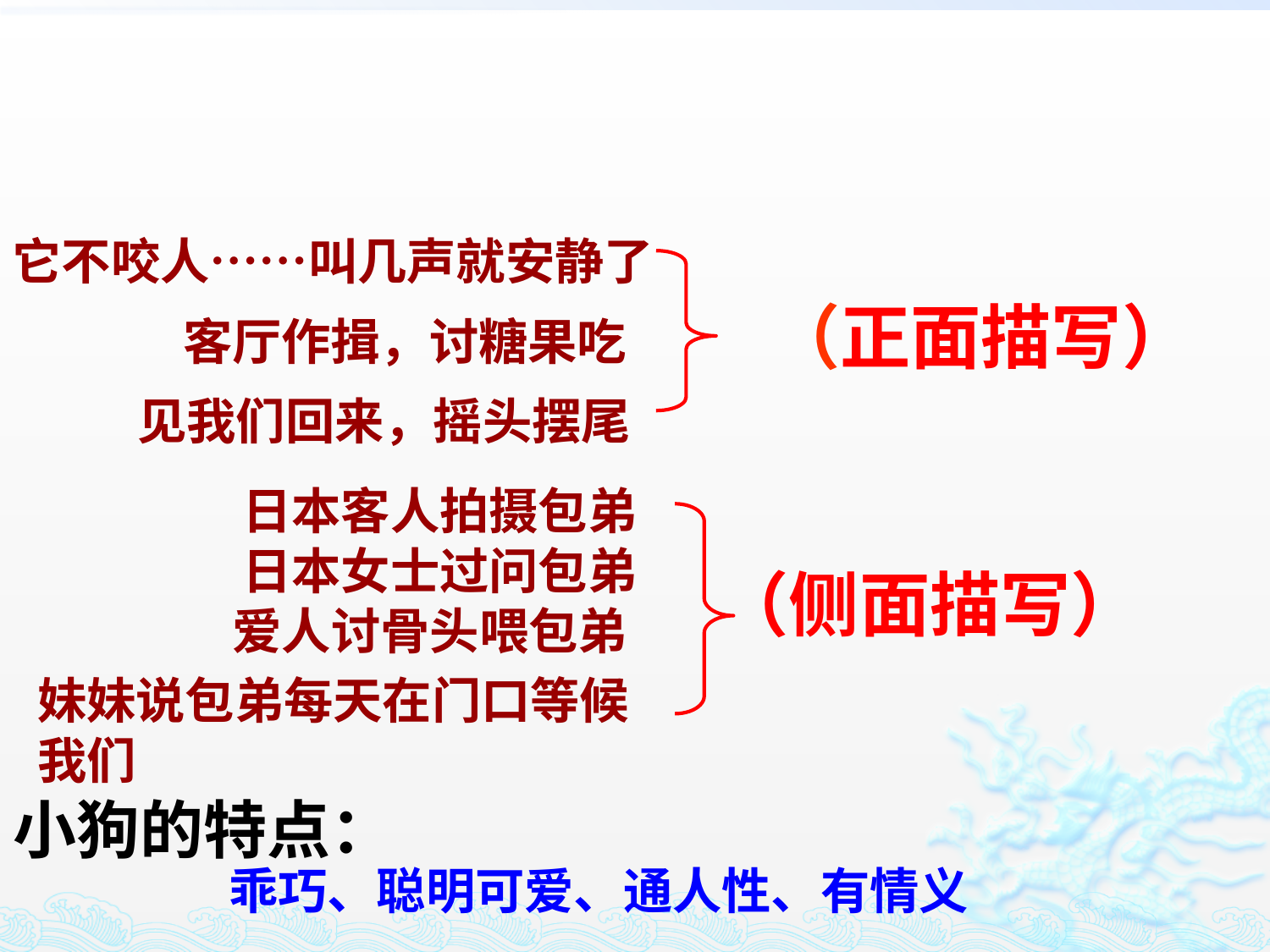

它不咬人……叫几声就安静了

（正面描写）

客厅作揖，讨糖果吃
见我们回来，摇头摆尾

日本客人拍摄包弟

（侧面描写）
日本女士过问包弟

爱人讨骨头喂包弟
妹妹说包弟每天在门口等候我们
小狗的特点：
乖巧、聪明可爱、通人性、有情义